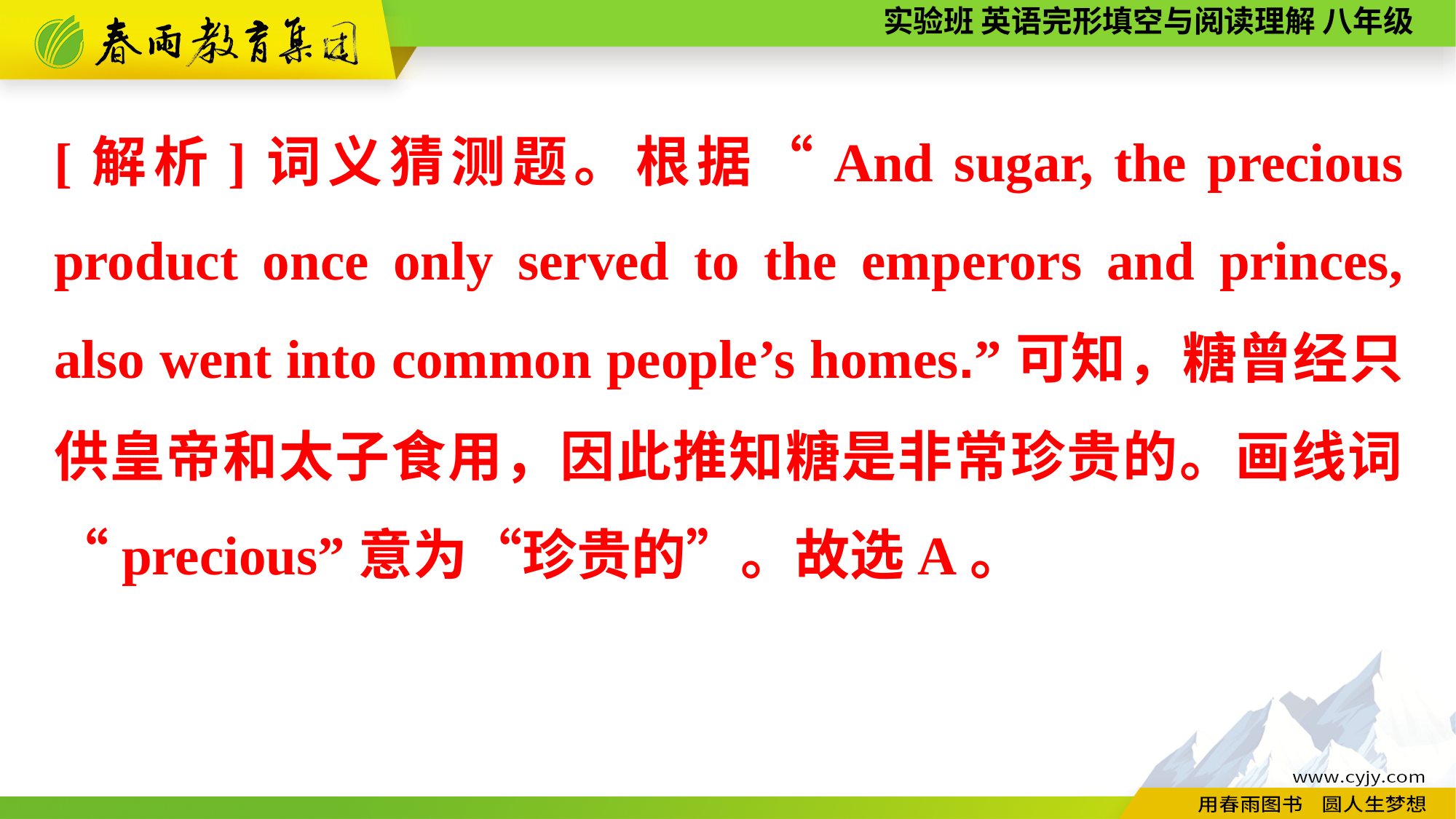

[解析]词义猜测题。根据“And sugar, the precious product once only served to the emperors and princes, also went into common people’s homes.”可知，糖曾经只供皇帝和太子食用，因此推知糖是非常珍贵的。画线词“precious”意为“珍贵的”。故选A。